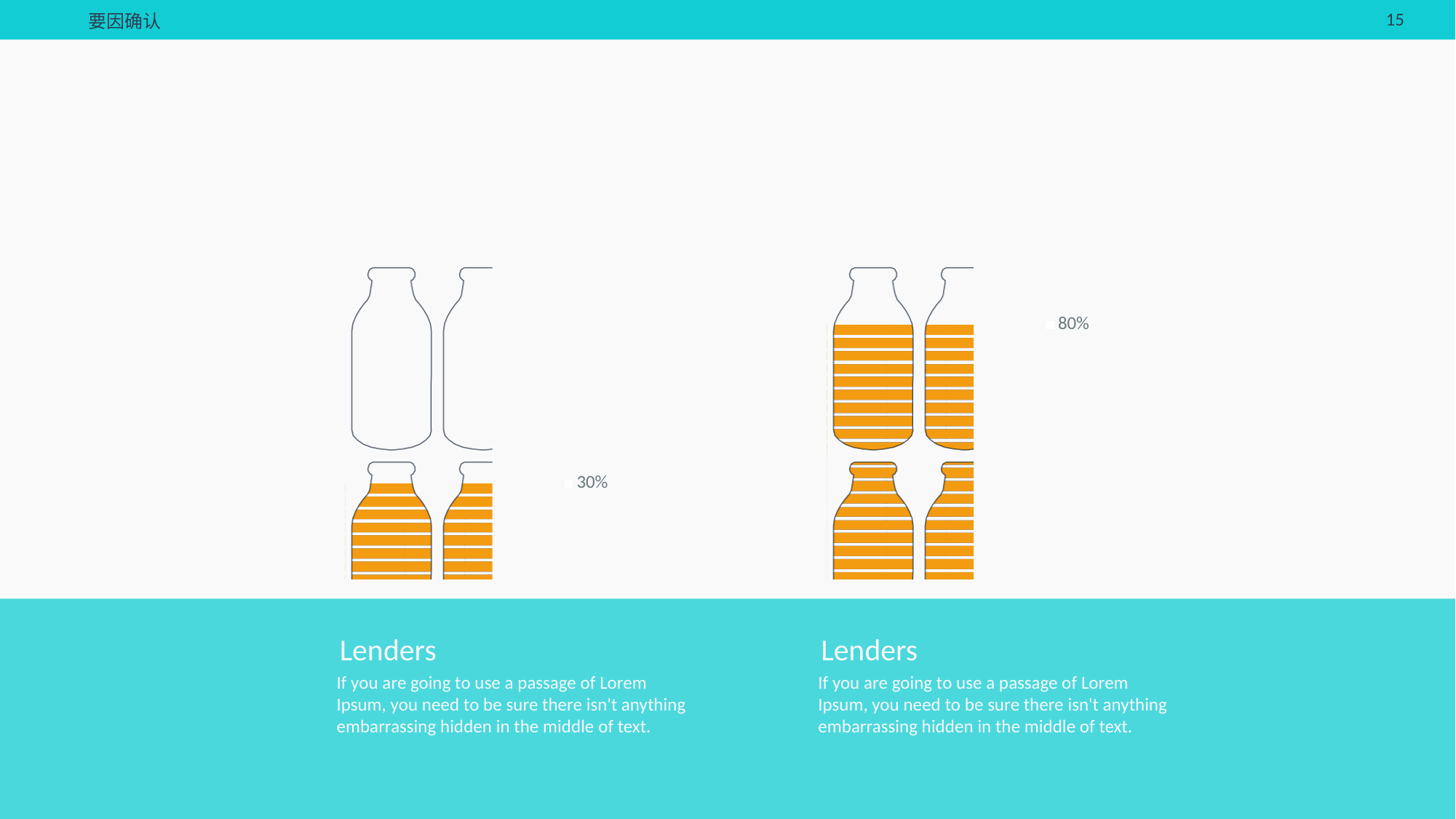

要因确认
Data Comparison

### Chart

| Category | 系列 2 | 系列 1 |  |
|---|---|---|---|

### Chart

| Category | 系列 2 | 系列 1 |  |
|---|---|---|---|
Lenders
Lenders
If you are going to use a passage of Lorem Ipsum, you need to be sure there isn't anything embarrassing hidden in the middle of text.
If you are going to use a passage of Lorem Ipsum, you need to be sure there isn't anything embarrassing hidden in the middle of text.